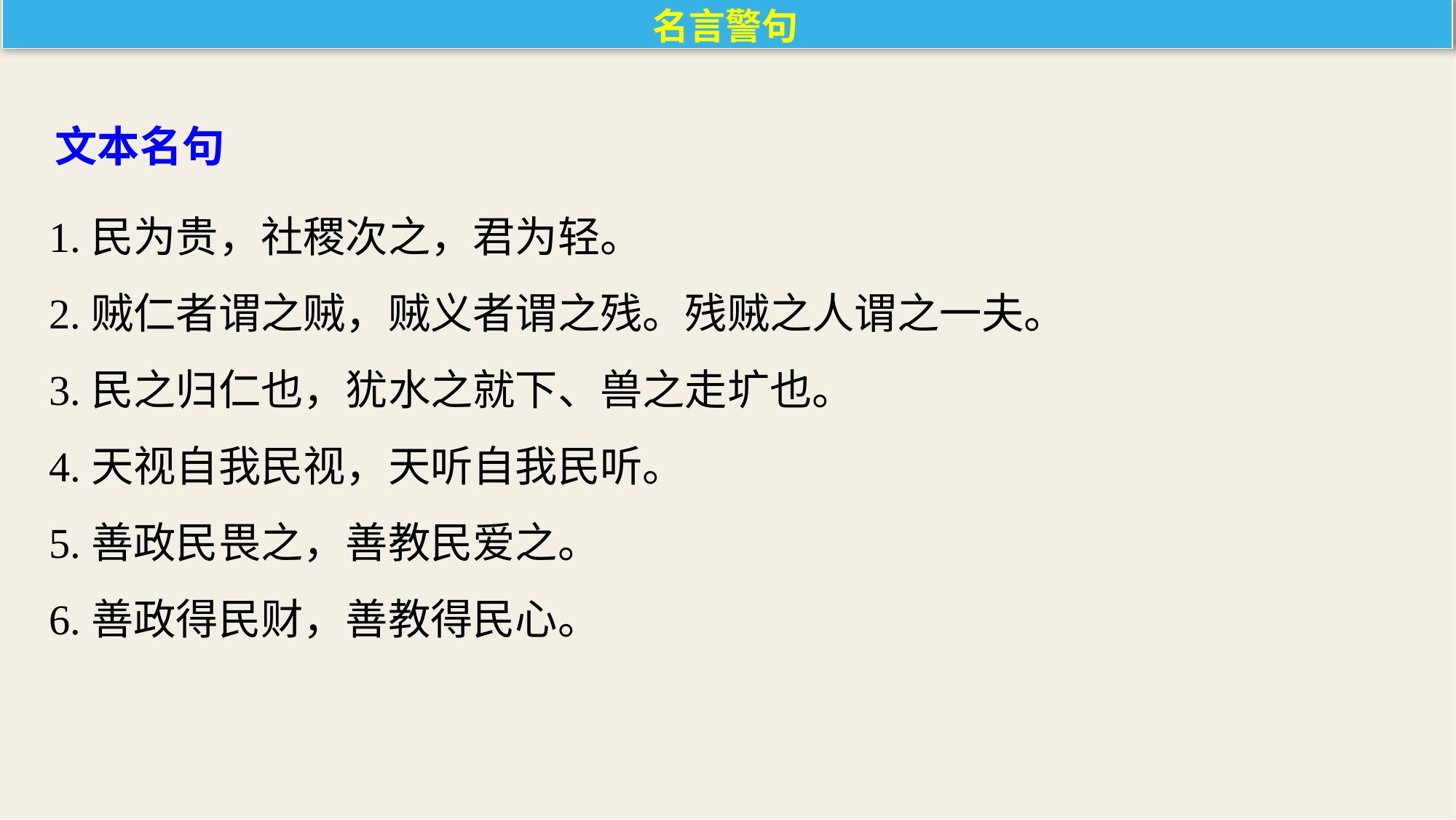

名言警句
文本名句
1.民为贵，社稷次之，君为轻。
2.贼仁者谓之贼，贼义者谓之残。残贼之人谓之一夫。
3.民之归仁也，犹水之就下、兽之走圹也。
4.天视自我民视，天听自我民听。
5.善政民畏之，善教民爱之。
6.善政得民财，善教得民心。